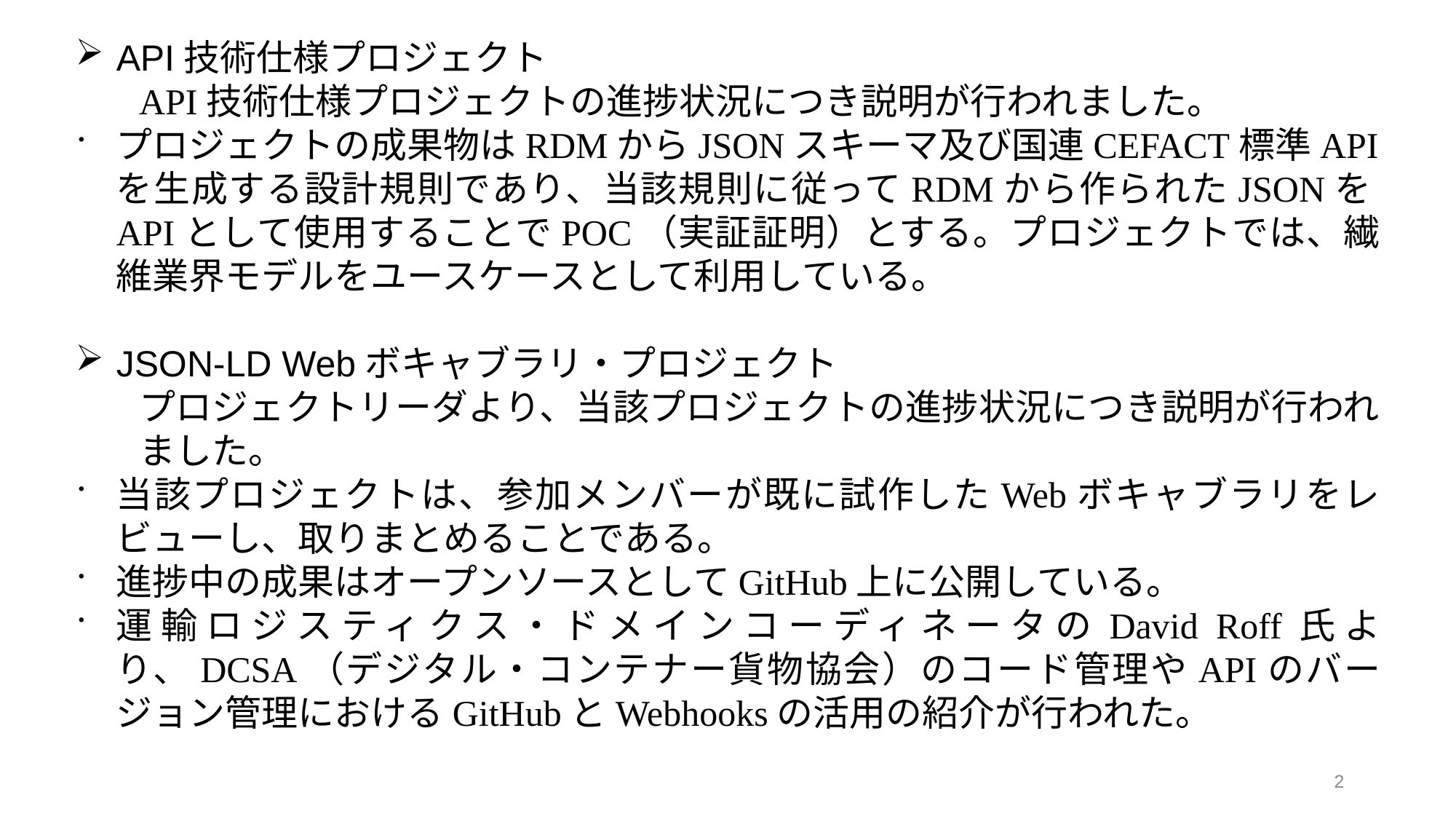

API技術仕様プロジェクト
API技術仕様プロジェクトの進捗状況につき説明が行われました。
プロジェクトの成果物はRDMからJSONスキーマ及び国連CEFACT標準APIを生成する設計規則であり、当該規則に従ってRDMから作られたJSONをAPIとして使用することでPOC（実証証明）とする。プロジェクトでは、繊維業界モデルをユースケースとして利用している。

JSON-LD Webボキャブラリ・プロジェクト
プロジェクトリーダより、当該プロジェクトの進捗状況につき説明が行われました。
当該プロジェクトは、参加メンバーが既に試作したWebボキャブラリをレビューし、取りまとめることである。
進捗中の成果はオープンソースとしてGitHub上に公開している。
運輸ロジスティクス・ドメインコーディネータのDavid Roff氏より、DCSA（デジタル・コンテナー貨物協会）のコード管理やAPIのバージョン管理におけるGitHubとWebhooksの活用の紹介が行われた。
2